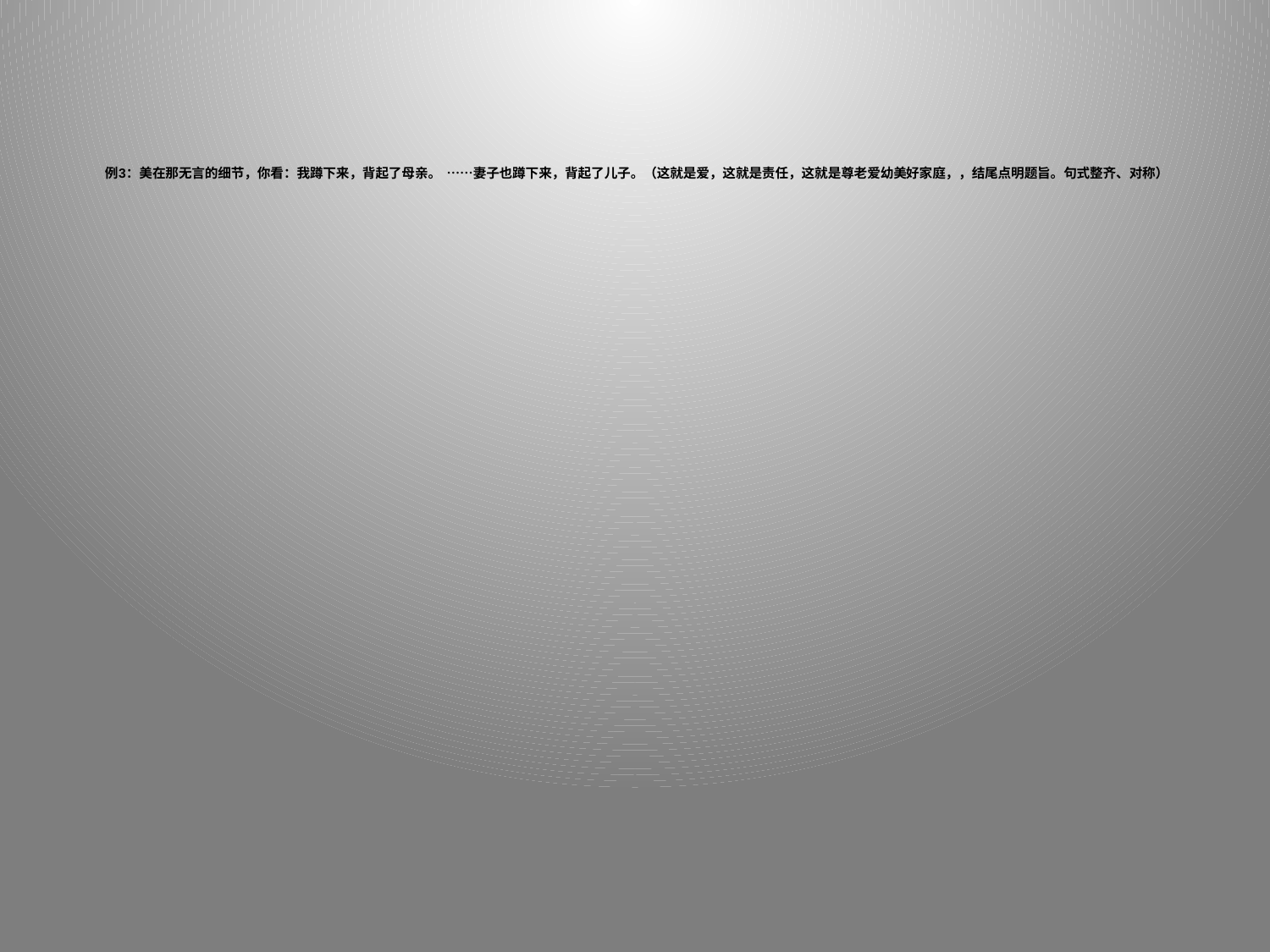

# 例3：美在那无言的细节，你看：我蹲下来，背起了母亲。	……妻子也蹲下来，背起了儿子。（这就是爱，这就是责任，这就是尊老爱幼美好家庭，，结尾点明题旨。句式整齐、对称）